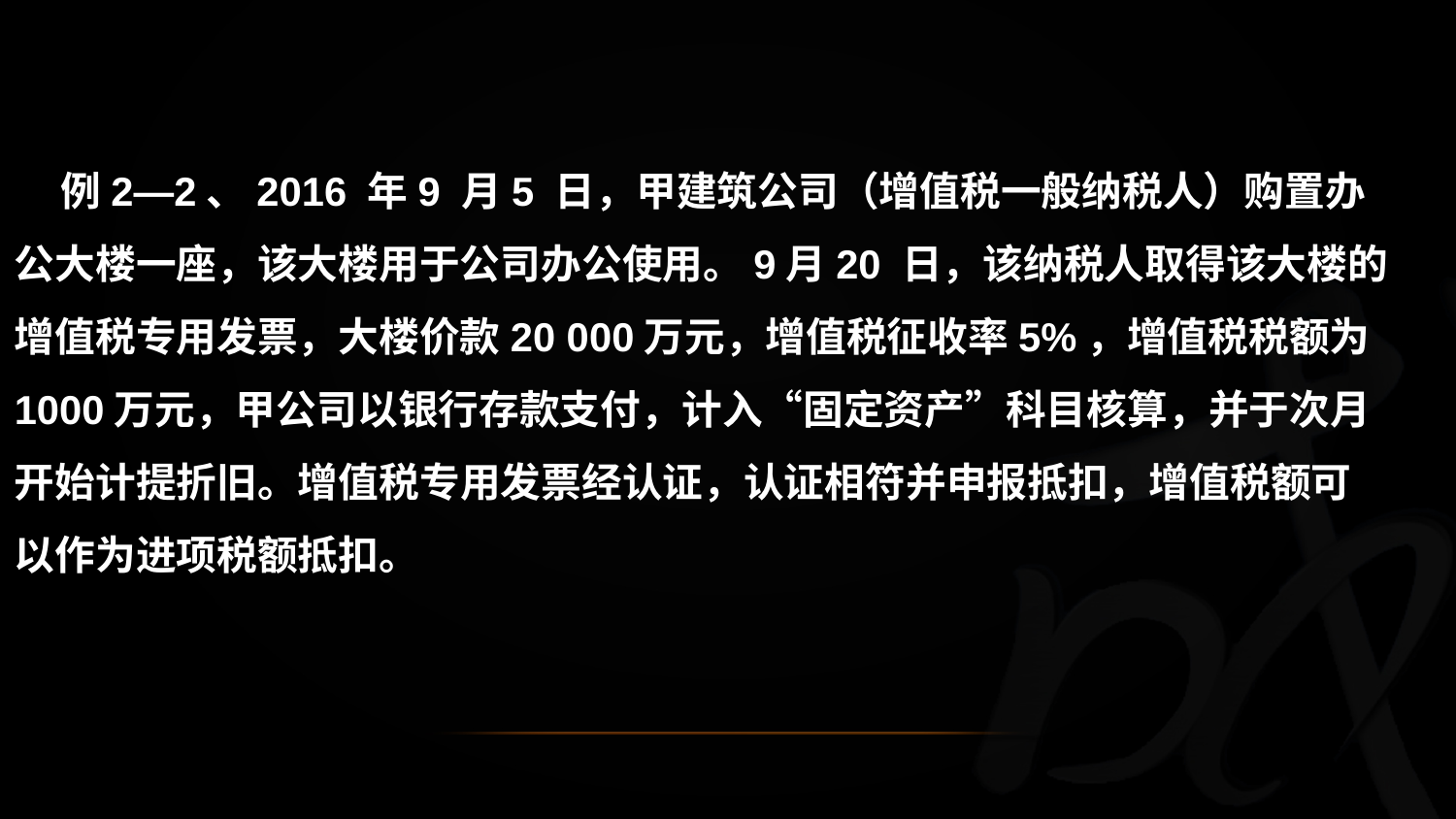

例2—2、2016 年9 月5 日，甲建筑公司（增值税一般纳税人）购置办公大楼一座，该大楼用于公司办公使用。9月20 日，该纳税人取得该大楼的增值税专用发票，大楼价款20 000万元，增值税征收率5%，增值税税额为1000万元，甲公司以银行存款支付，计入“固定资产”科目核算，并于次月开始计提折旧。增值税专用发票经认证，认证相符并申报抵扣，增值税额可以作为进项税额抵扣。